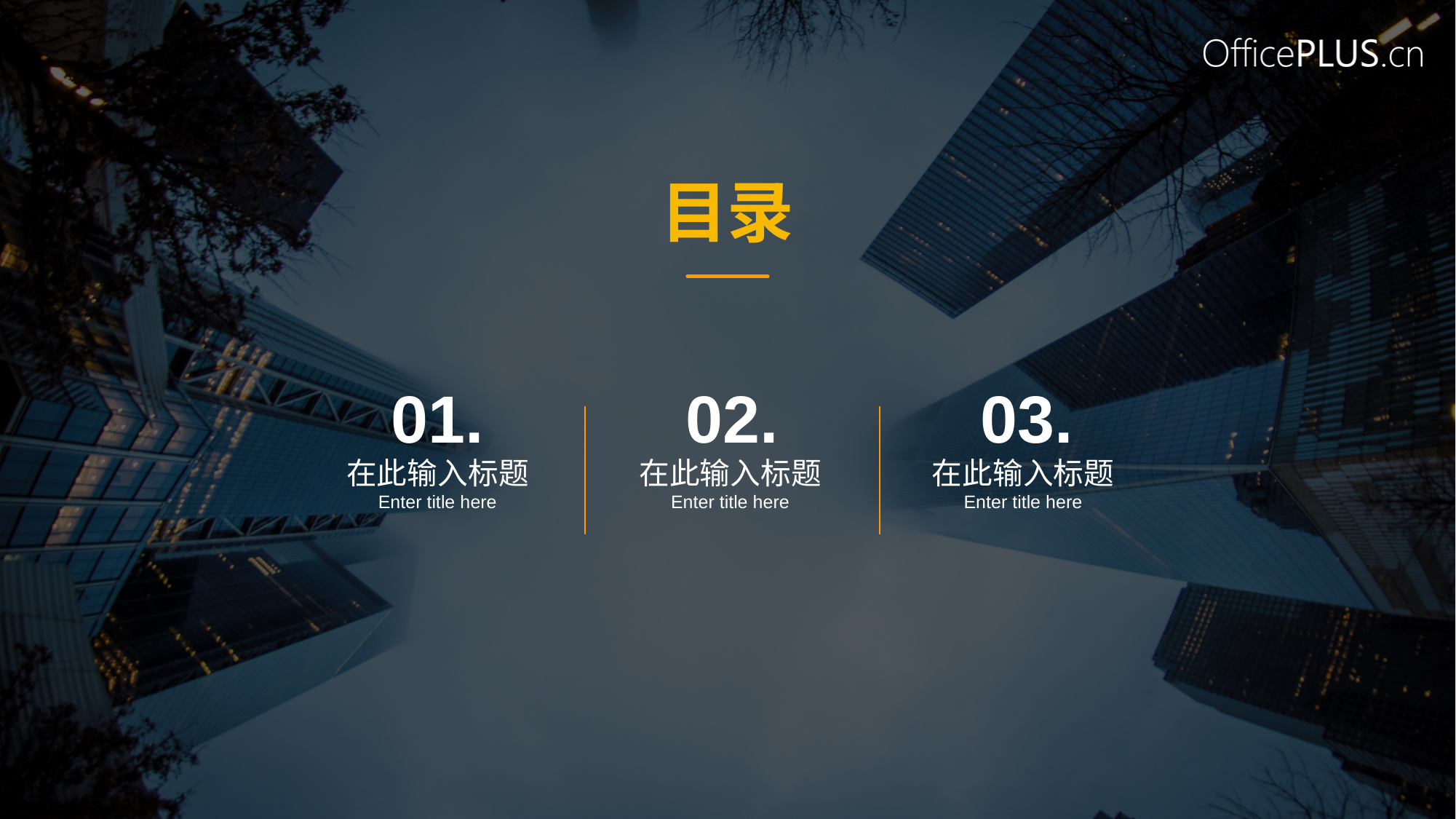

目录
01.
02.
03.
在此输入标题
Enter title here
在此输入标题
Enter title here
在此输入标题
Enter title here